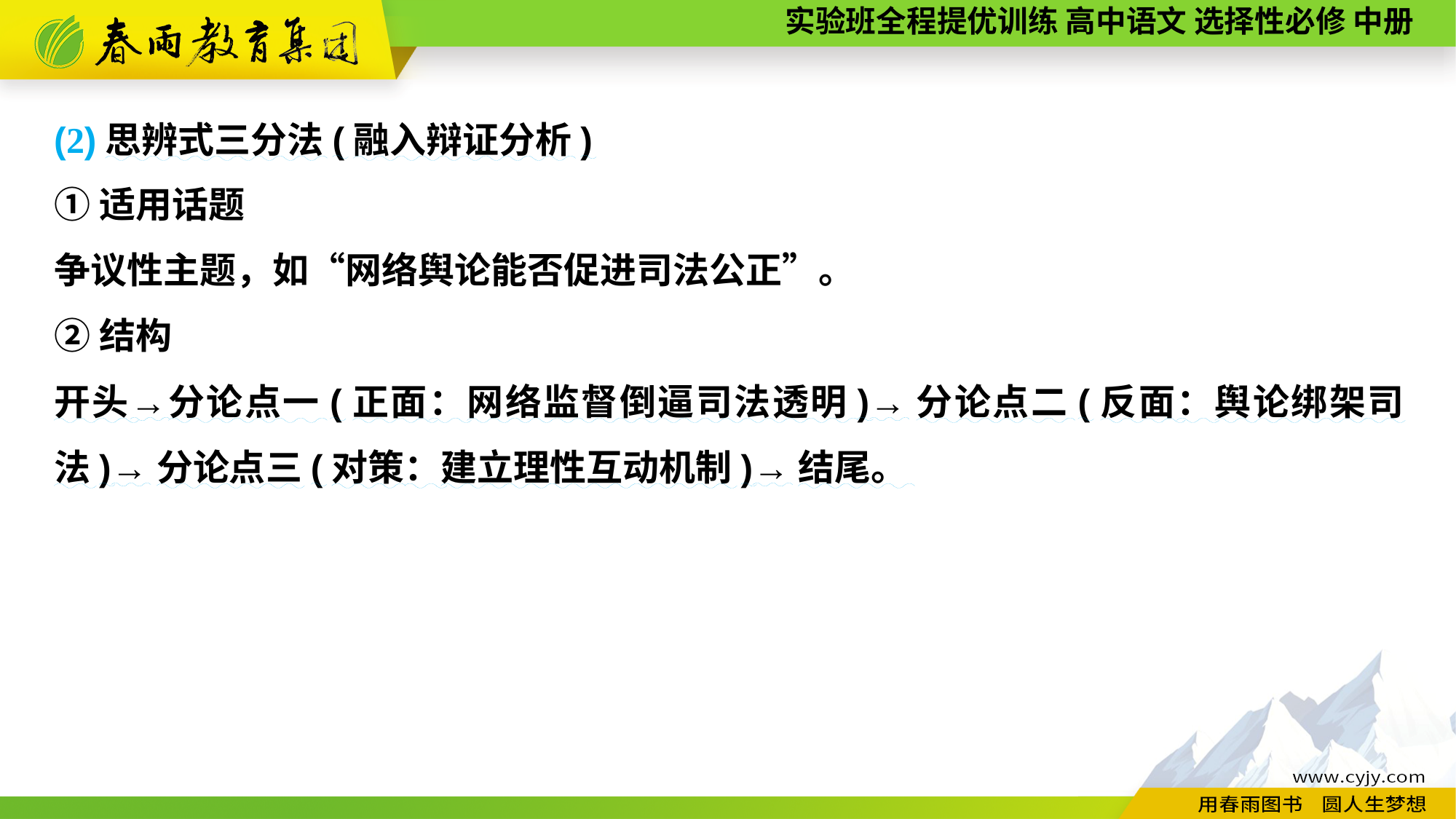

(2)思辨式三分法(融入辩证分析)
①适用话题
争议性主题，如“网络舆论能否促进司法公正”。
②结构
开头→分论点一(正面：网络监督倒逼司法透明)→分论点二(反面：舆论绑架司法)→分论点三(对策：建立理性互动机制)→结尾。